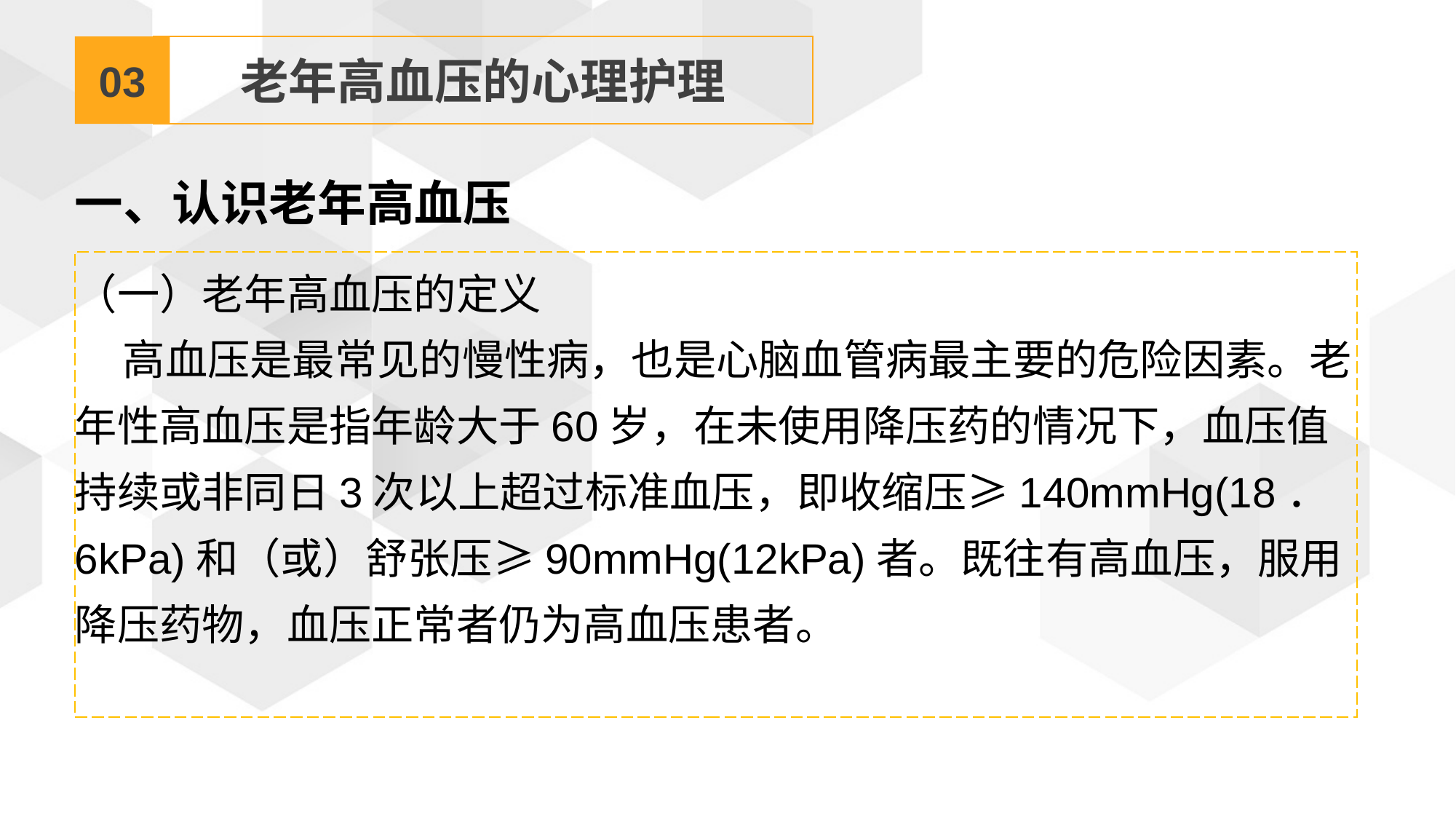

03
老年高血压的心理护理
一、认识老年高血压
（一）老年高血压的定义
    高血压是最常见的慢性病，也是心脑血管病最主要的危险因素。老年性高血压是指年龄大于60岁，在未使用降压药的情况下，血压值持续或非同日3次以上超过标准血压，即收缩压≥140mmHg(18．6kPa)和（或）舒张压≥90mmHg(12kPa)者。既往有高血压，服用降压药物，血压正常者仍为高血压患者。